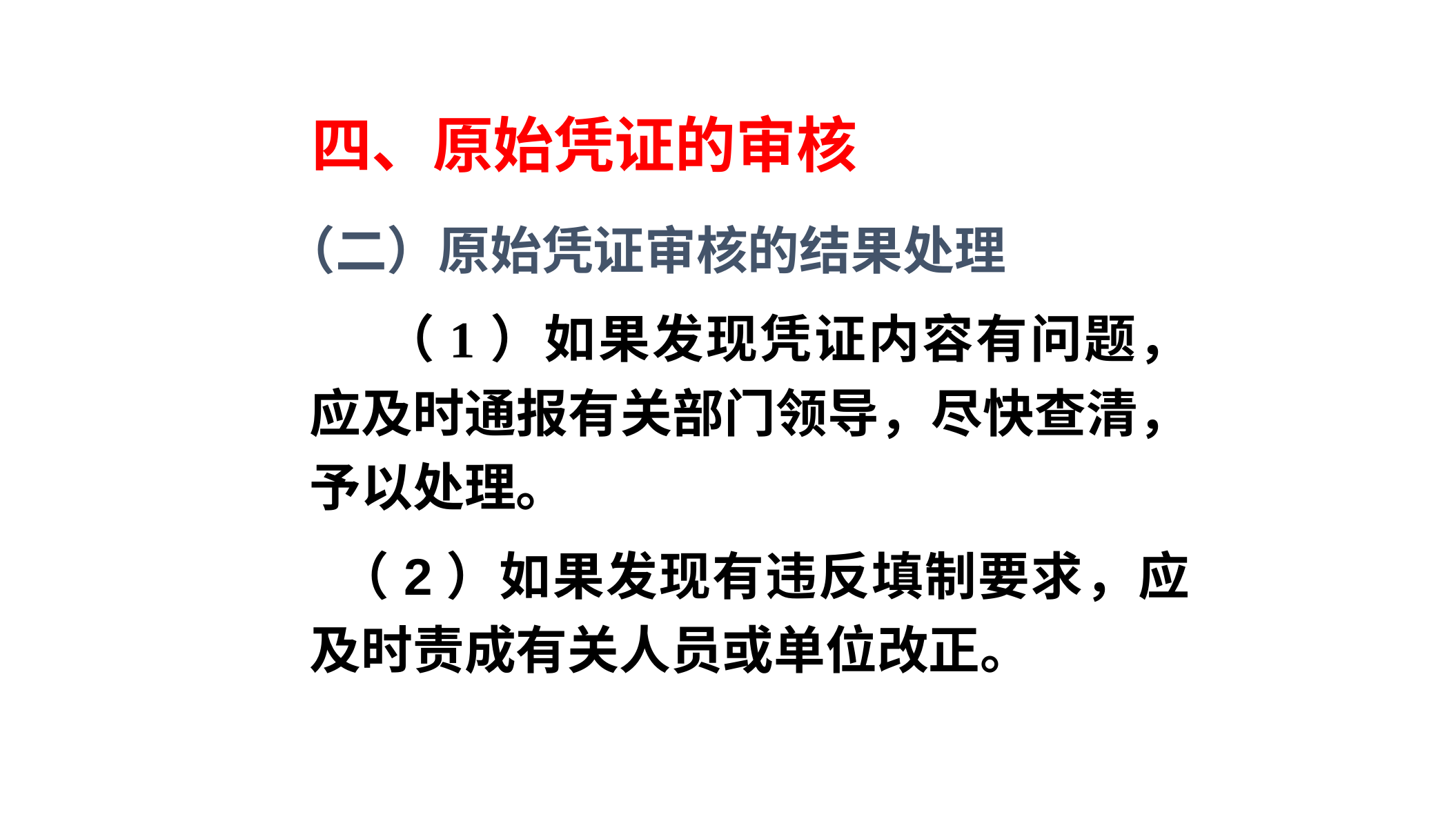

# 四、原始凭证的审核
（二）原始凭证审核的结果处理
      （1）如果发现凭证内容有问题，应及时通报有关部门领导，尽快查清，予以处理。
   （2）如果发现有违反填制要求，应及时责成有关人员或单位改正。